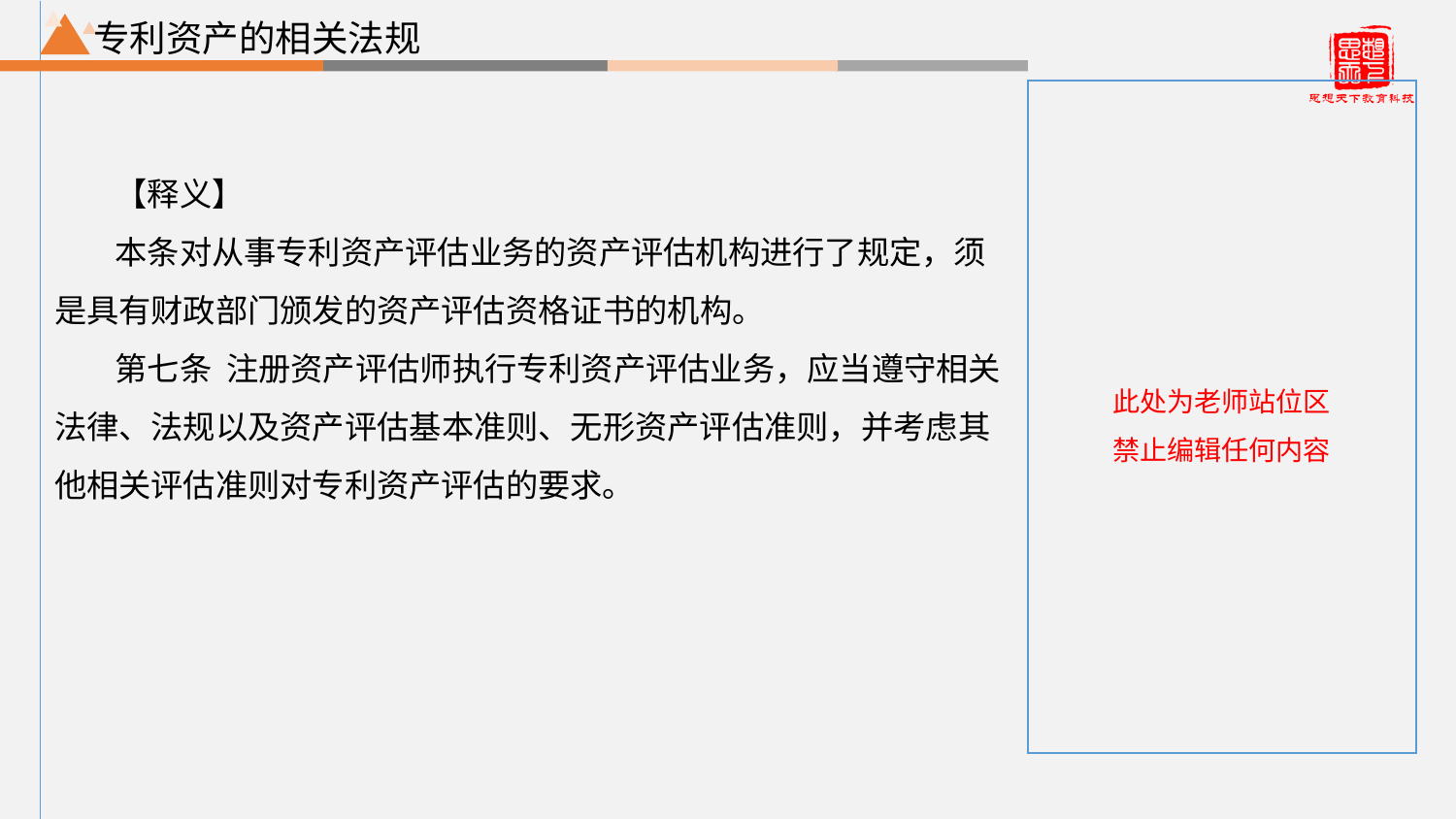

专利资产的相关法规
【释义】
本条对从事专利资产评估业务的资产评估机构进行了规定，须是具有财政部门颁发的资产评估资格证书的机构。
第七条  注册资产评估师执行专利资产评估业务，应当遵守相关法律、法规以及资产评估基本准则、无形资产评估准则，并考虑其他相关评估准则对专利资产评估的要求。
60